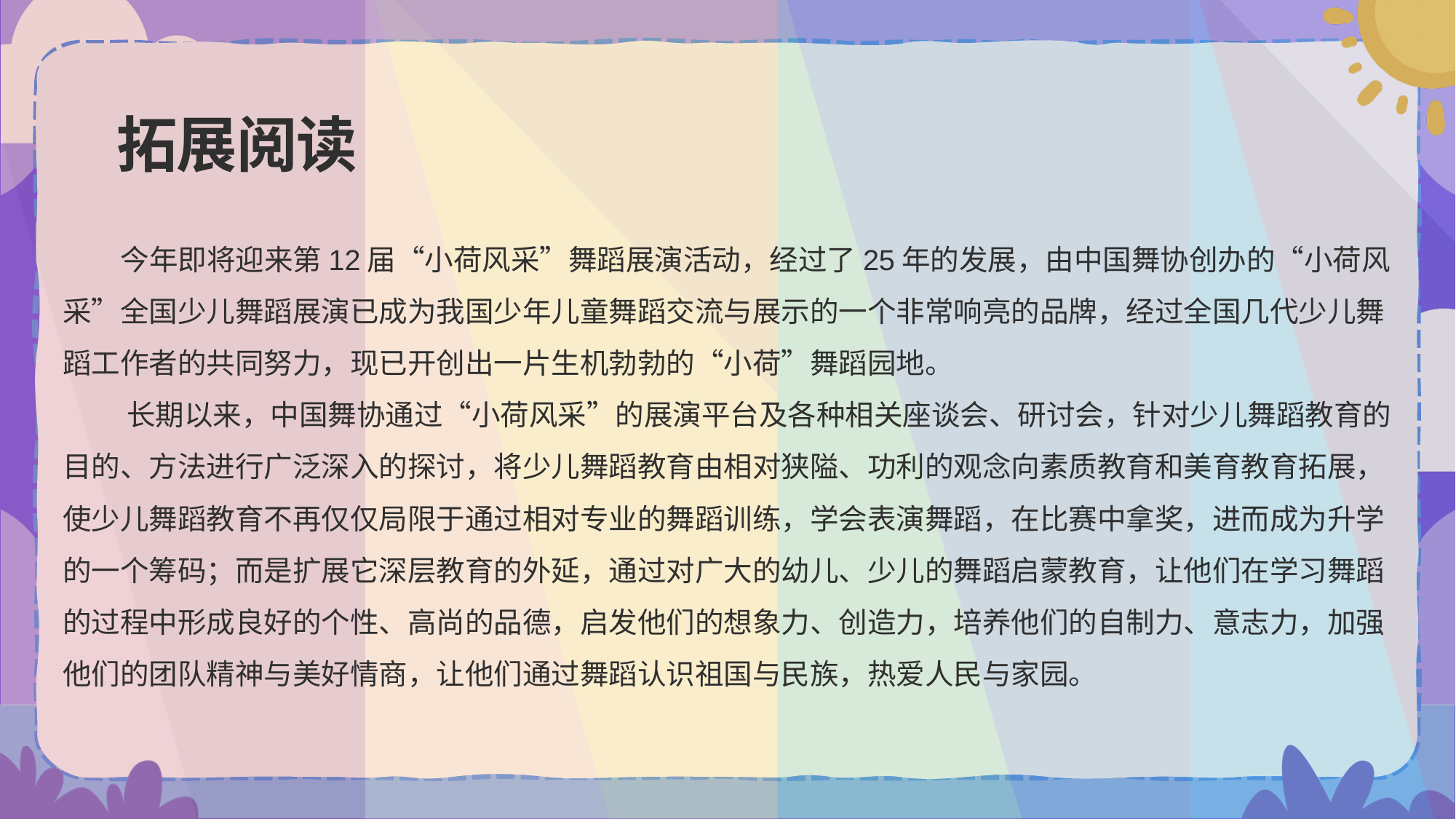

# 拓展阅读
        今年即将迎来第12届“小荷风采”舞蹈展演活动，经过了25年的发展，由中国舞协创办的“小荷风采”全国少儿舞蹈展演已成为我国少年儿童舞蹈交流与展示的一个非常响亮的品牌，经过全国几代少儿舞蹈工作者的共同努力，现已开创出一片生机勃勃的“小荷”舞蹈园地。
         长期以来，中国舞协通过“小荷风采”的展演平台及各种相关座谈会、研讨会，针对少儿舞蹈教育的目的、方法进行广泛深入的探讨，将少儿舞蹈教育由相对狭隘、功利的观念向素质教育和美育教育拓展，使少儿舞蹈教育不再仅仅局限于通过相对专业的舞蹈训练，学会表演舞蹈，在比赛中拿奖，进而成为升学的一个筹码；而是扩展它深层教育的外延，通过对广大的幼儿、少儿的舞蹈启蒙教育，让他们在学习舞蹈的过程中形成良好的个性、高尚的品德，启发他们的想象力、创造力，培养他们的自制力、意志力，加强他们的团队精神与美好情商，让他们通过舞蹈认识祖国与民族，热爱人民与家园。